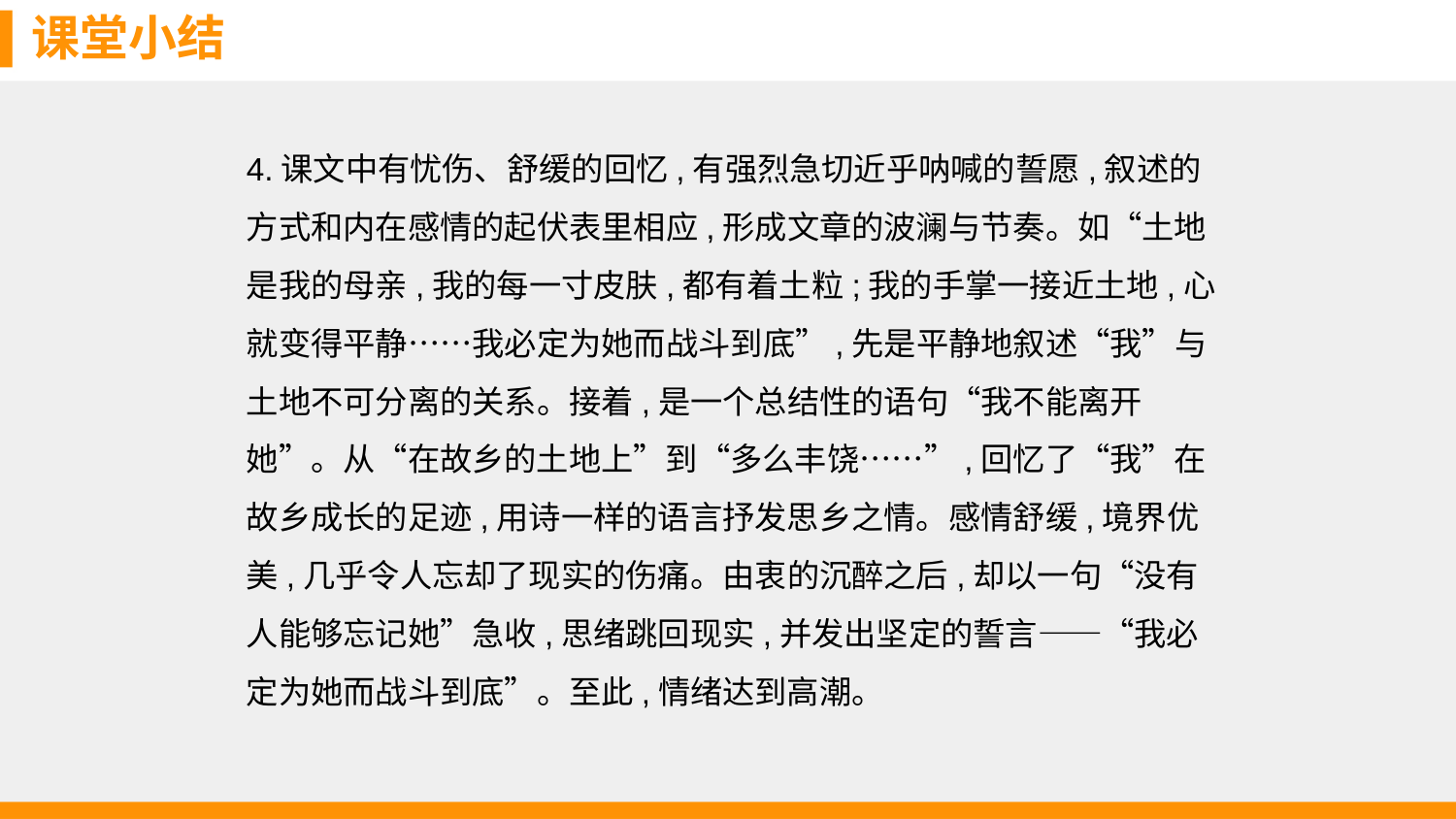

课堂小结
4.课文中有忧伤、舒缓的回忆,有强烈急切近乎呐喊的誓愿,叙述的方式和内在感情的起伏表里相应,形成文章的波澜与节奏。如“土地是我的母亲,我的每一寸皮肤,都有着土粒;我的手掌一接近土地,心就变得平静……我必定为她而战斗到底”,先是平静地叙述“我”与土地不可分离的关系。接着,是一个总结性的语句“我不能离开她”。从“在故乡的土地上”到“多么丰饶……”,回忆了“我”在故乡成长的足迹,用诗一样的语言抒发思乡之情。感情舒缓,境界优美,几乎令人忘却了现实的伤痛。由衷的沉醉之后,却以一句“没有人能够忘记她”急收,思绪跳回现实,并发出坚定的誓言——“我必定为她而战斗到底”。至此,情绪达到高潮。